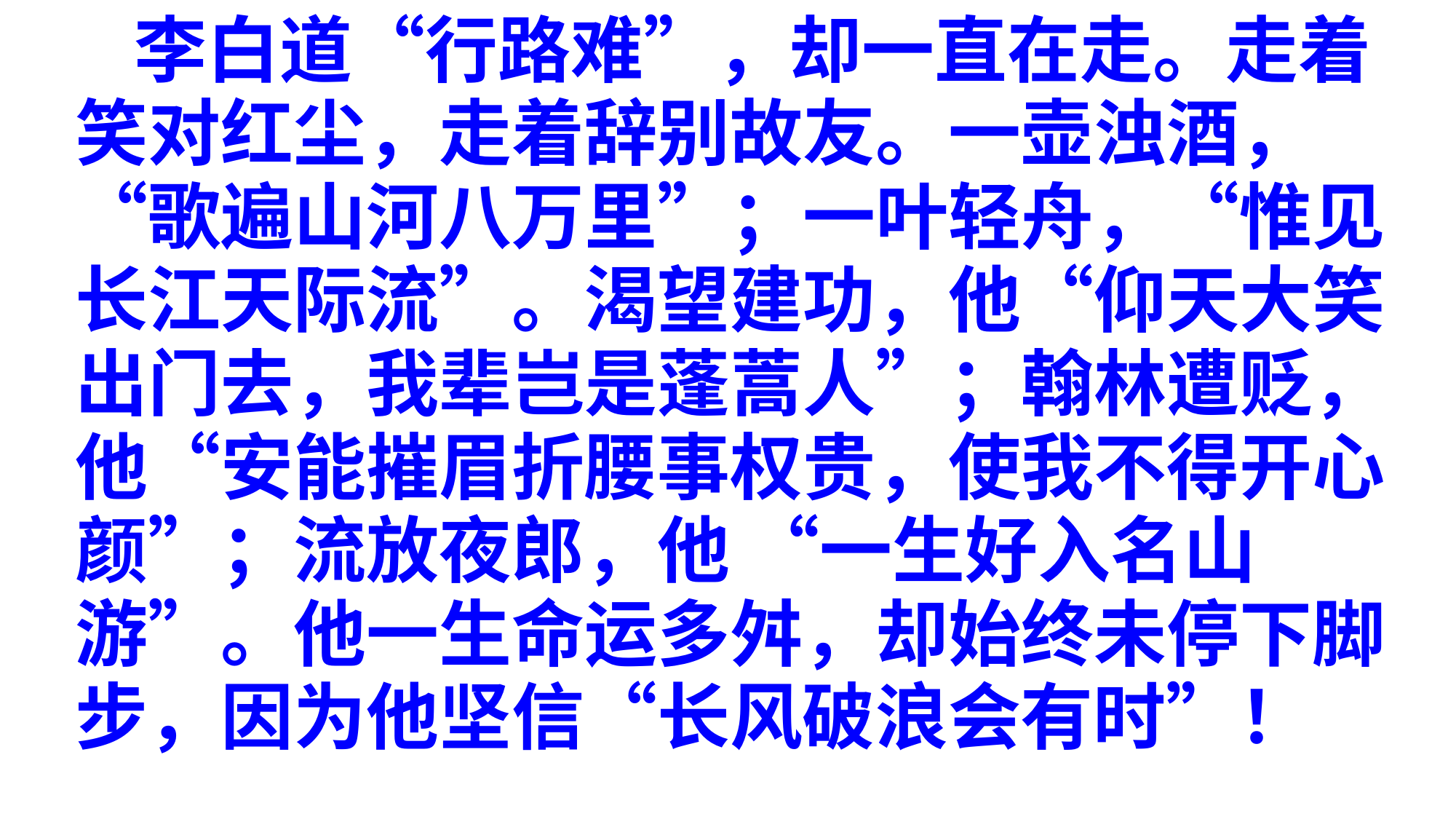

李白道“行路难”，却一直在走。走着笑对红尘，走着辞别故友。一壶浊酒，“歌遍山河八万里”；一叶轻舟，“惟见长江天际流”。渴望建功，他“仰天大笑出门去，我辈岂是蓬蒿人”；翰林遭贬，他“安能摧眉折腰事权贵，使我不得开心颜”；流放夜郎，他 “一生好入名山游”。他一生命运多舛，却始终未停下脚步，因为他坚信“长风破浪会有时”！